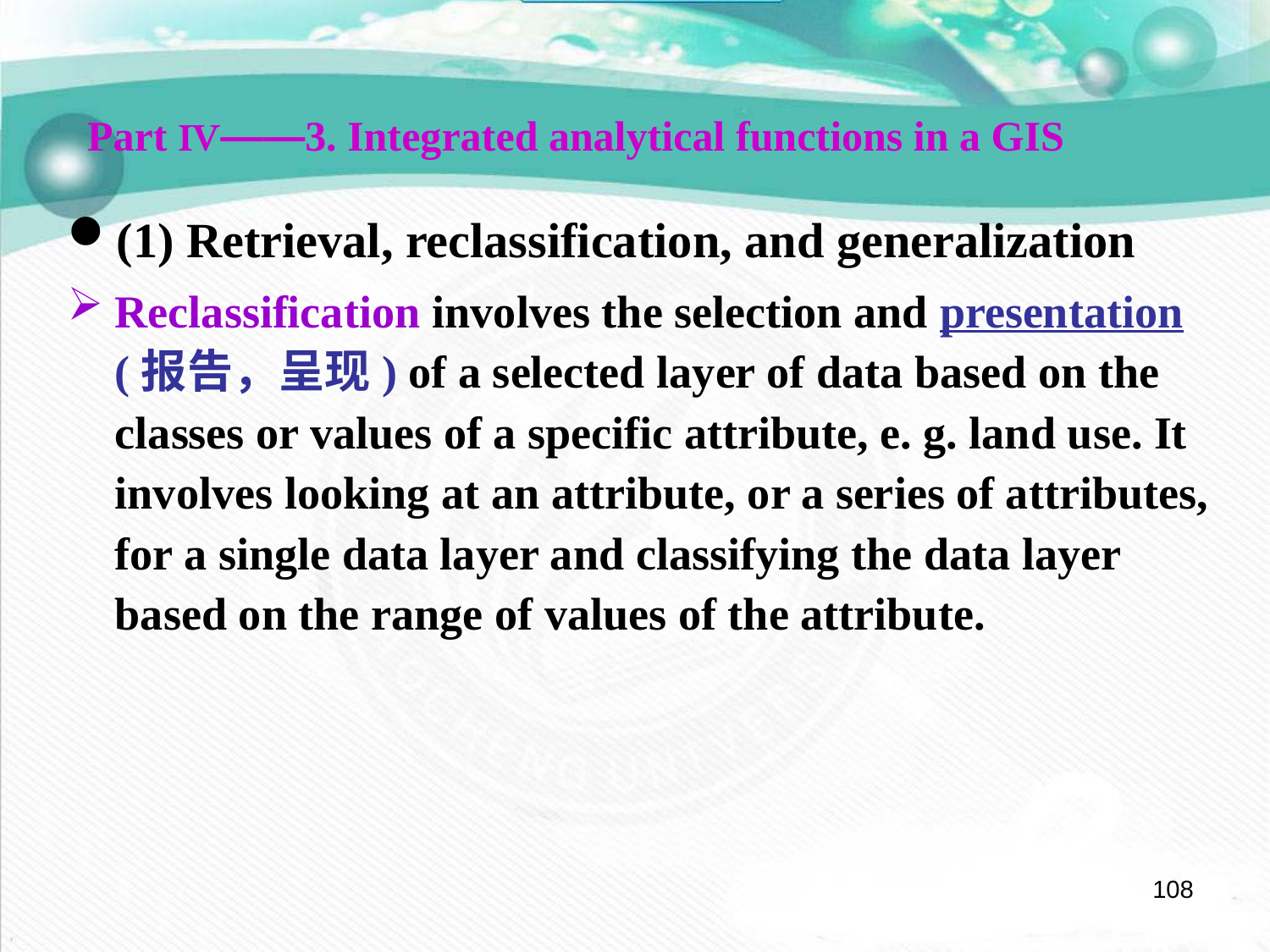

Part Ⅳ——3. Integrated analytical functions in a GIS
(1) Retrieval, reclassification, and generalization
Reclassification involves the selection and presentation (报告，呈现) of a selected layer of data based on the classes or values of a specific attribute, e. g. land use. It involves looking at an attribute, or a series of attributes, for a single data layer and classifying the data layer based on the range of values of the attribute.
108